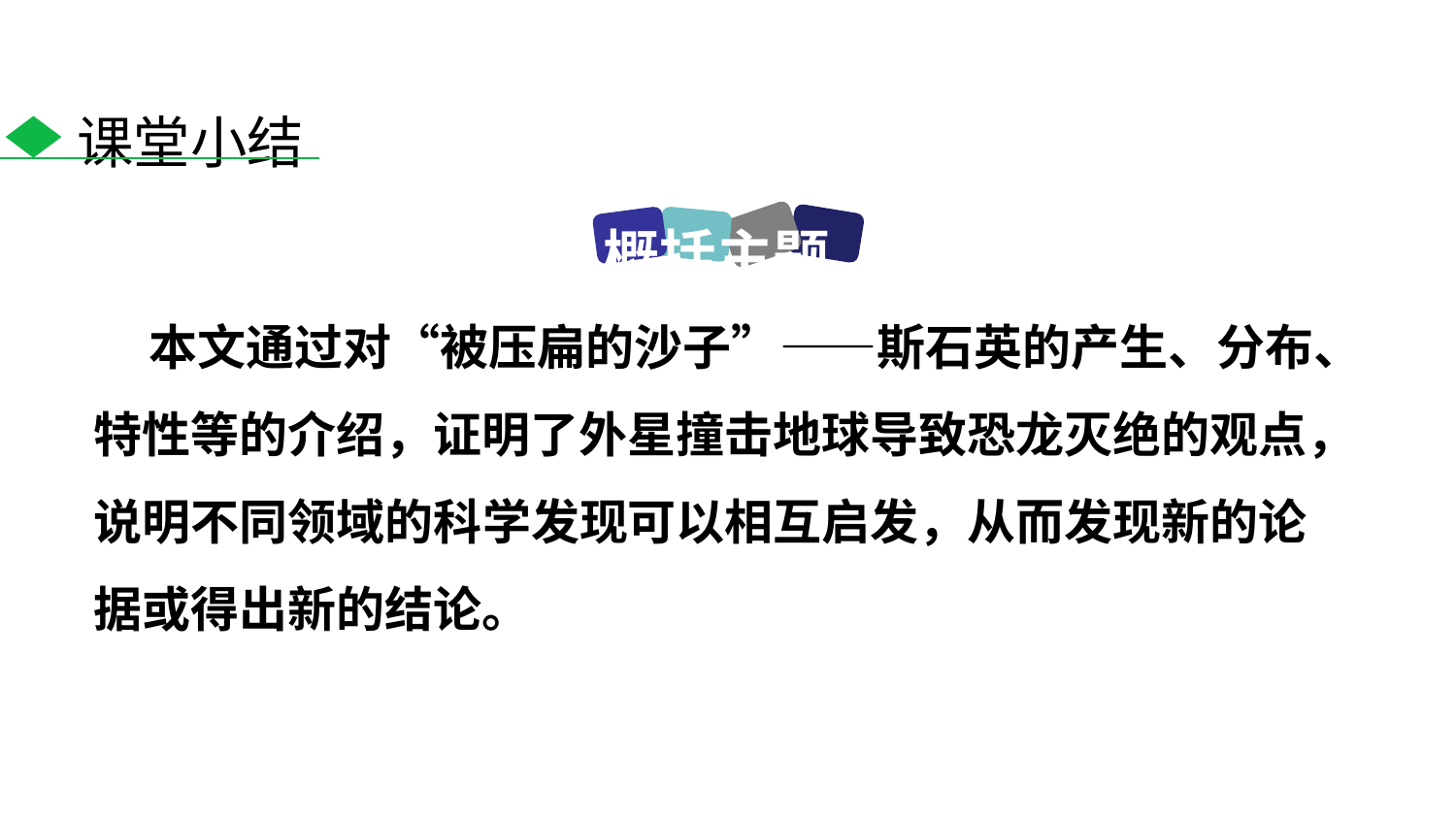

课堂小结

概括主题

    本文通过对“被压扁的沙子”——斯石英的产生、分布、特性等的介绍，证明了外星撞击地球导致恐龙灭绝的观点，说明不同领域的科学发现可以相互启发，从而发现新的论据或得出新的结论。